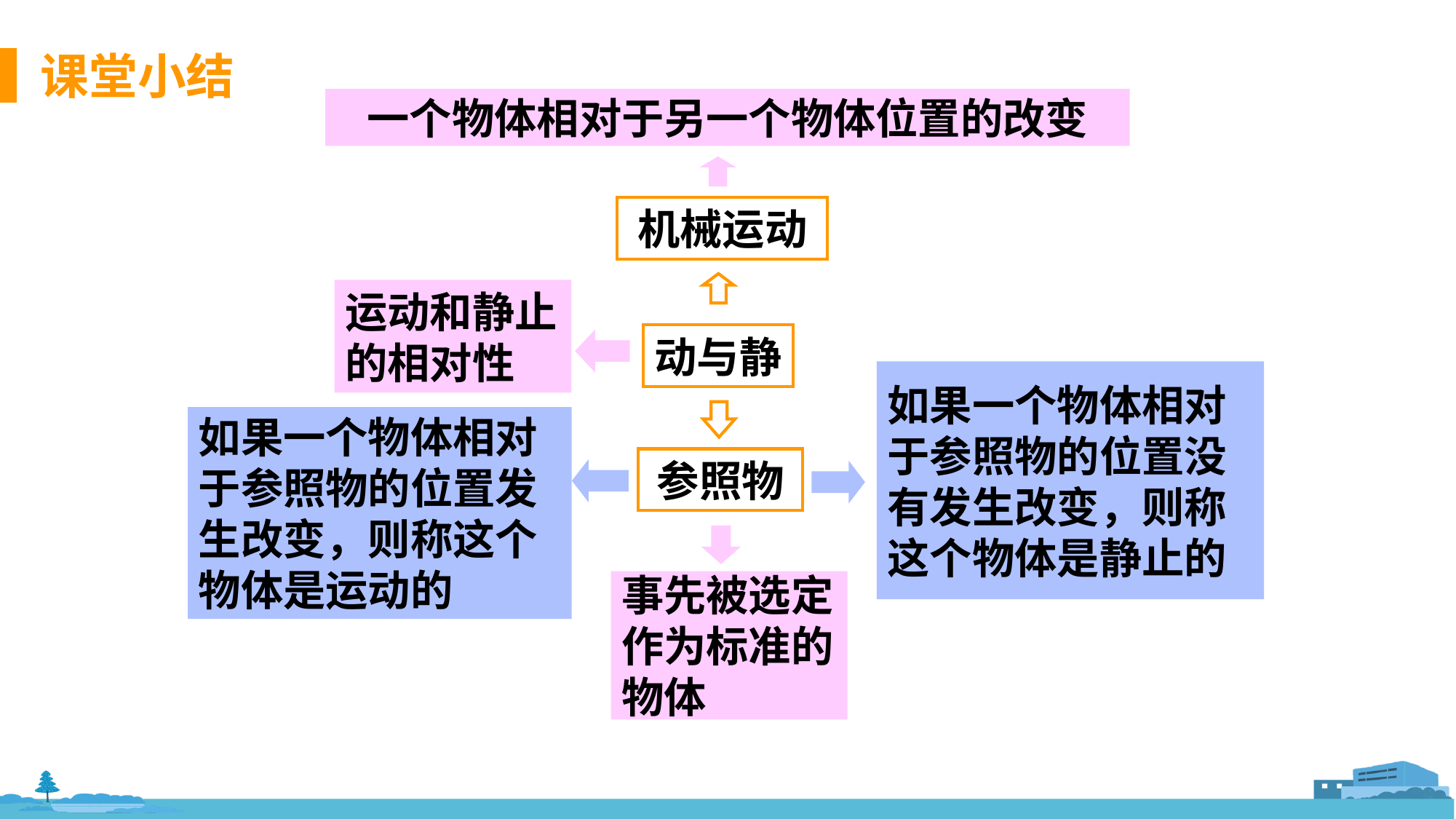

一个物体相对于另一个物体位置的改变

机械运动

运动和静止的相对性

动与静
如果一个物体相对于参照物的位置没有发生改变，则称这个物体是静止的

参照物
如果一个物体相对于参照物的位置发生改变，则称这个物体是运动的

事先被选定作为标准的物体